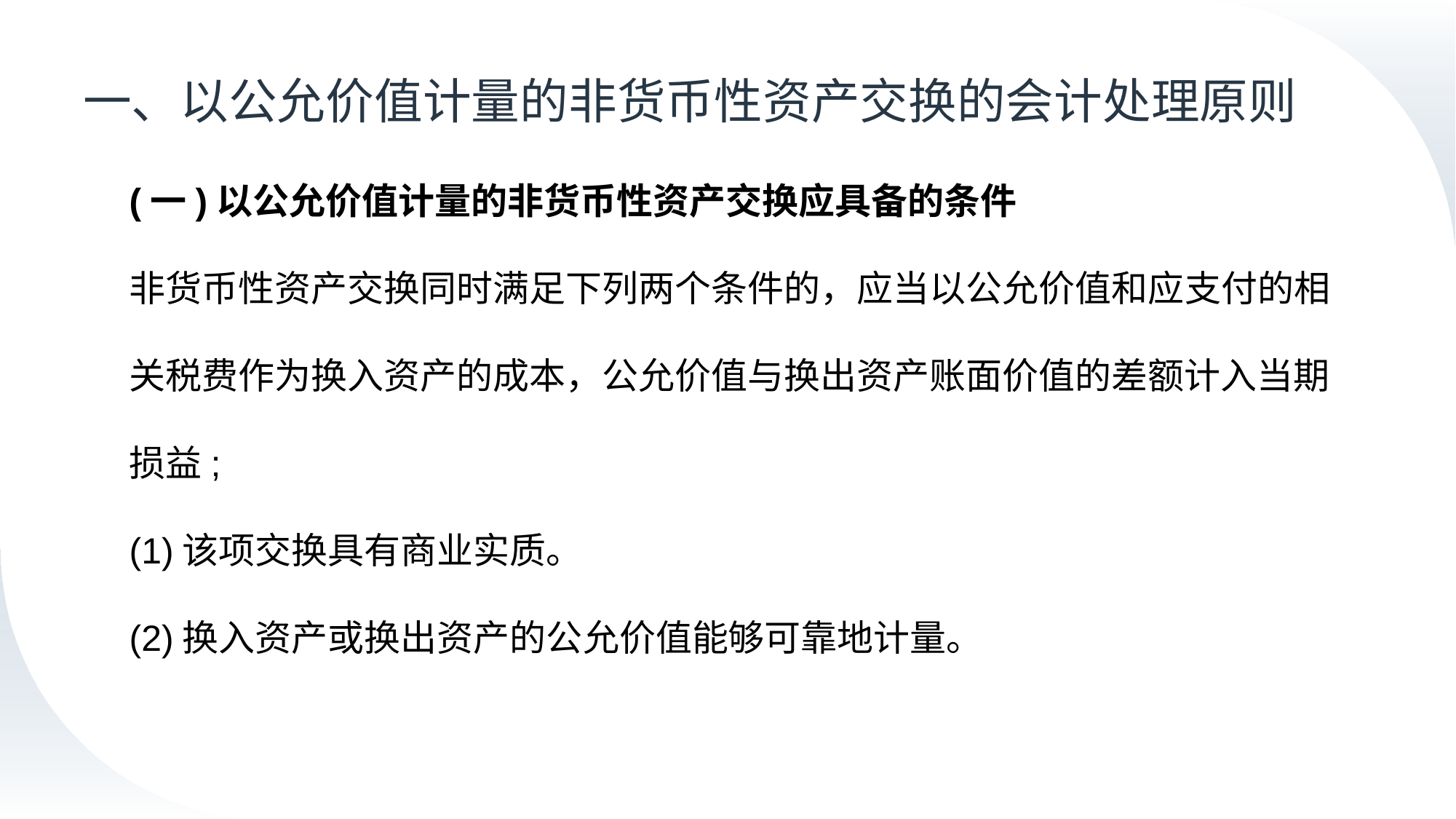

# 一、以公允价值计量的非货币性资产交换的会计处理原则
(一)以公允价值计量的非货币性资产交换应具备的条件
非货币性资产交换同时满足下列两个条件的，应当以公允价值和应支付的相关税费作为换入资产的成本，公允价值与换出资产账面价值的差额计入当期损益;
(1)该项交换具有商业实质。
(2)换入资产或换出资产的公允价值能够可靠地计量。